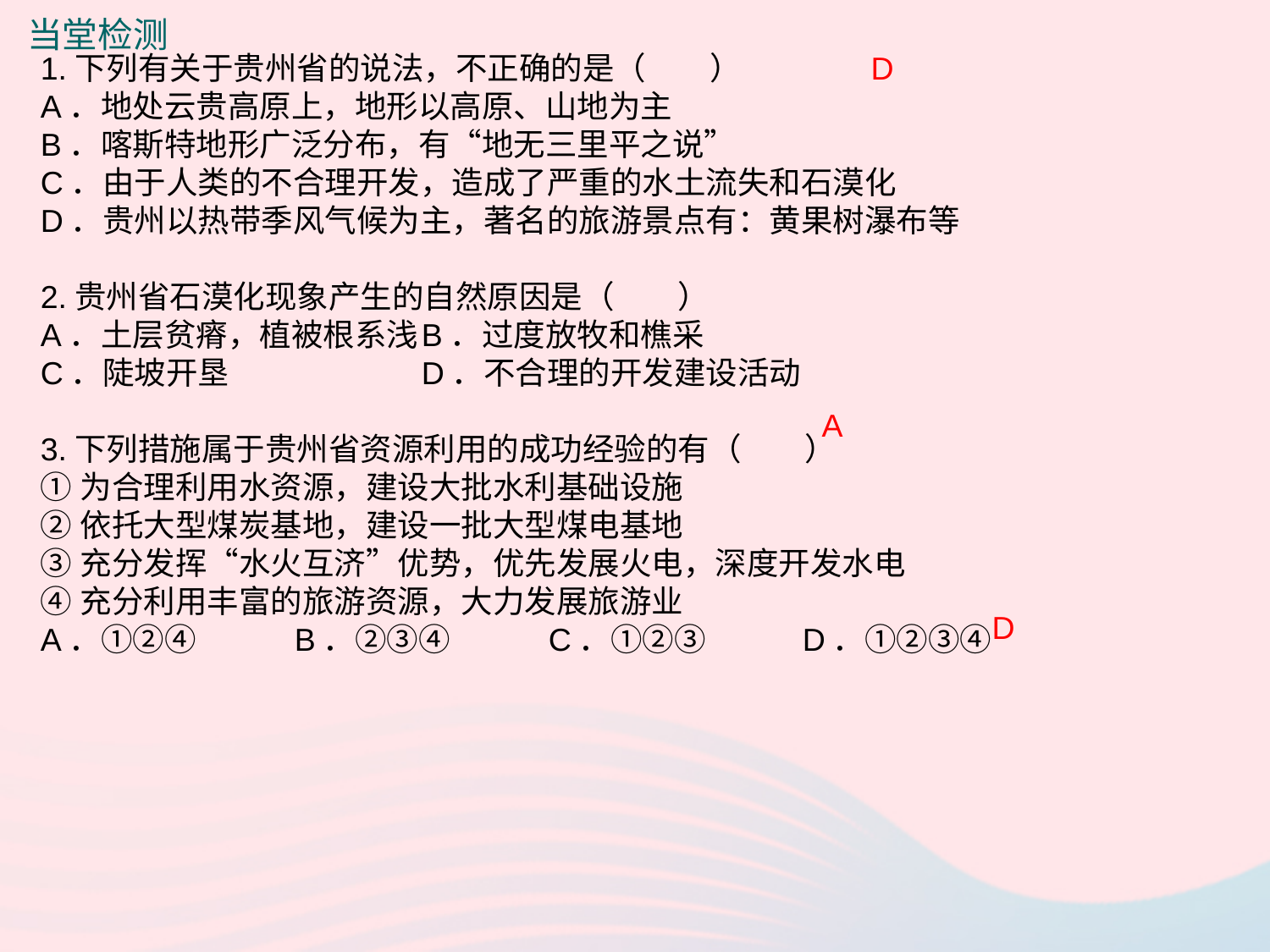

当堂检测
1.下列有关于贵州省的说法，不正确的是（　　）
A．地处云贵高原上，地形以高原、山地为主
B．喀斯特地形广泛分布，有“地无三里平之说”
C．由于人类的不合理开发，造成了严重的水土流失和石漠化
D．贵州以热带季风气候为主，著名的旅游景点有：黄果树瀑布等

2.贵州省石漠化现象产生的自然原因是（　　）
A．土层贫瘠，植被根系浅	B．过度放牧和樵采
C．陡坡开垦             	D．不合理的开发建设活动

3.下列措施属于贵州省资源利用的成功经验的有（　　）
①为合理利用水资源，建设大批水利基础设施
②依托大型煤炭基地，建设一批大型煤电基地
③充分发挥“水火互济”优势，优先发展火电，深度开发水电
④充分利用丰富的旅游资源，大力发展旅游业
A．①②④	B．②③④	C．①②③	D．①②③④
D
A
D